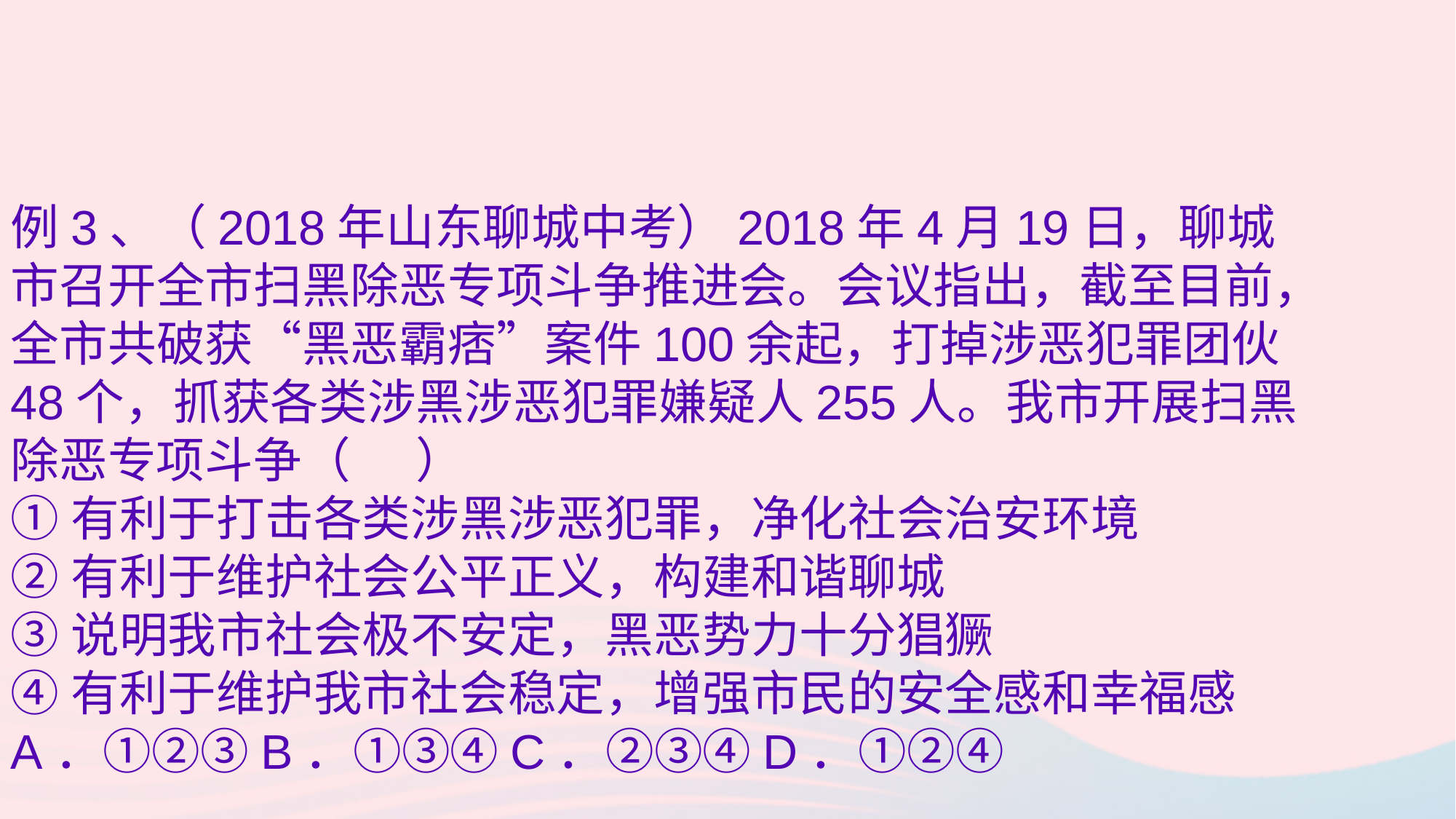

例3、（2018年山东聊城中考）2018年4月19日，聊城市召开全市扫黑除恶专项斗争推进会。会议指出，截至目前，全市共破获“黑恶霸痞”案件100余起，打掉涉恶犯罪团伙48个，抓获各类涉黑涉恶犯罪嫌疑人255人。我市开展扫黑除恶专项斗争（      ）
①有利于打击各类涉黑涉恶犯罪，净化社会治安环境
②有利于维护社会公平正义，构建和谐聊城
③说明我市社会极不安定，黑恶势力十分猖獗
④有利于维护我市社会稳定，增强市民的安全感和幸福感
A．①②③B．①③④C．②③④D．①②④